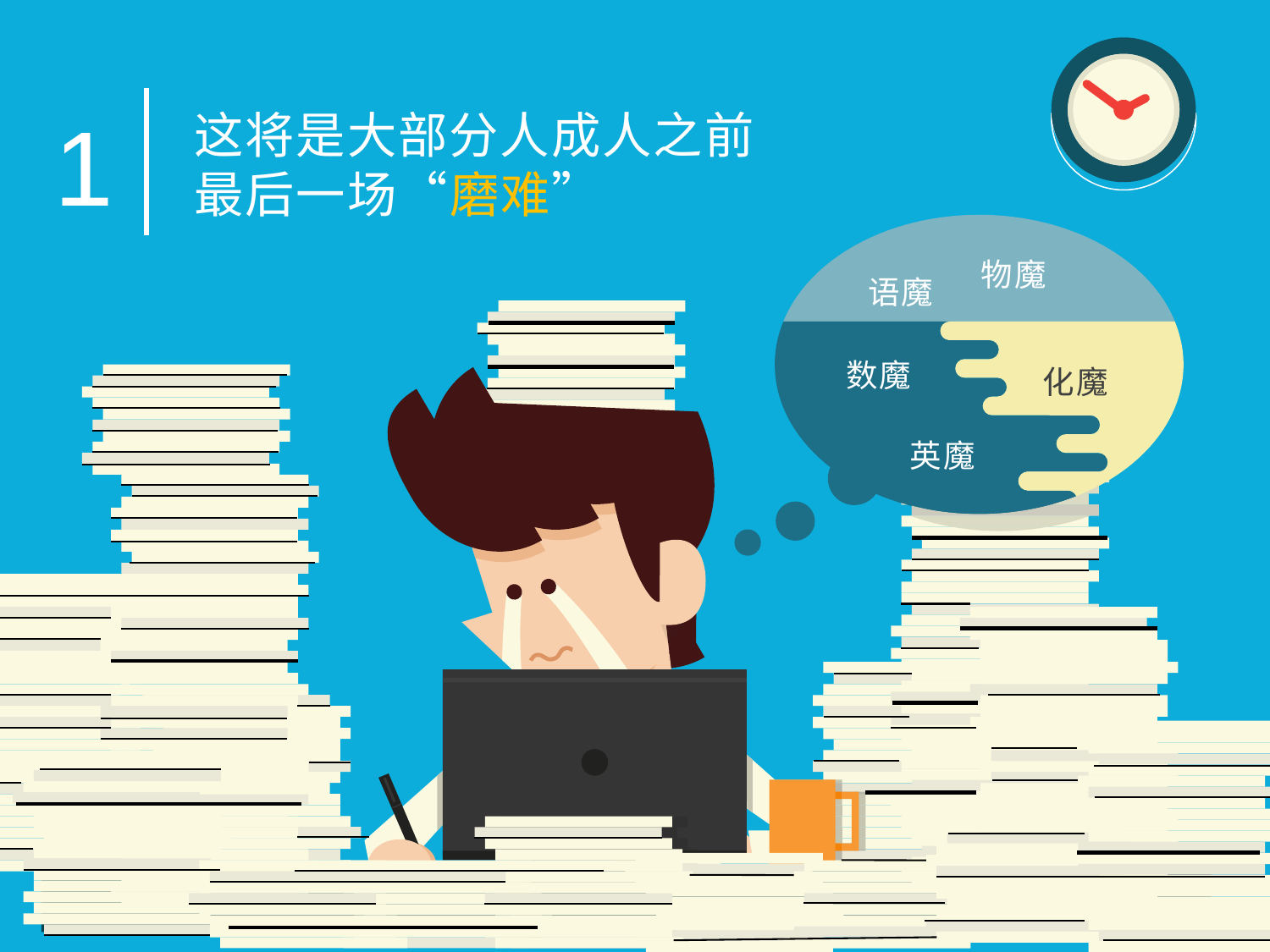

1
这将是大部分人成人之前最后一场“磨难”

物魔
语魔

数魔
化魔
英魔